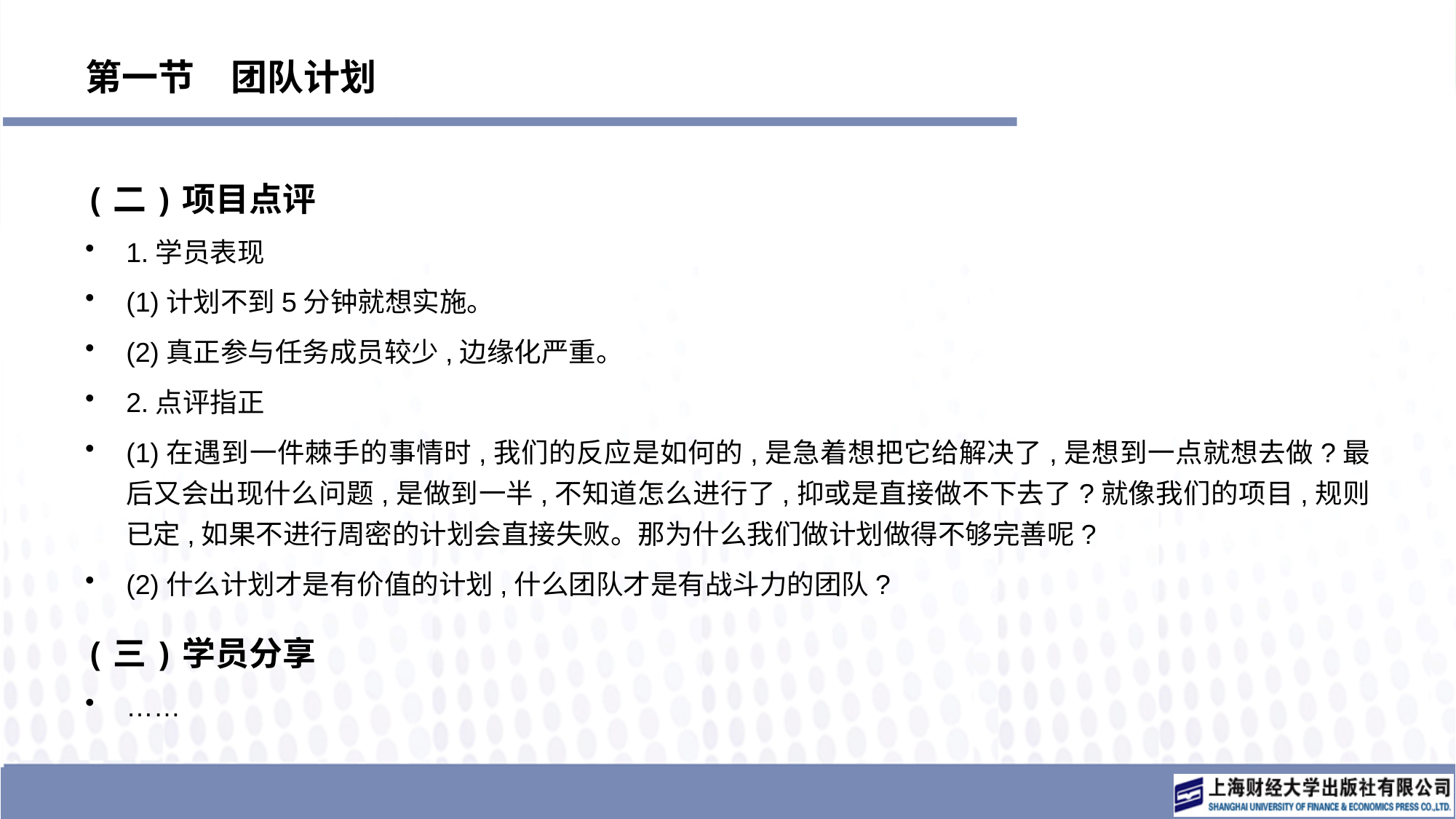

# 第一节　团队计划
(二)项目点评
1.学员表现
(1)计划不到5分钟就想实施。
(2)真正参与任务成员较少,边缘化严重。
2.点评指正
(1)在遇到一件棘手的事情时,我们的反应是如何的,是急着想把它给解决了,是想到一点就想去做?最后又会出现什么问题,是做到一半,不知道怎么进行了,抑或是直接做不下去了?就像我们的项目,规则已定,如果不进行周密的计划会直接失败。那为什么我们做计划做得不够完善呢?
(2)什么计划才是有价值的计划,什么团队才是有战斗力的团队?
(三)学员分享
……